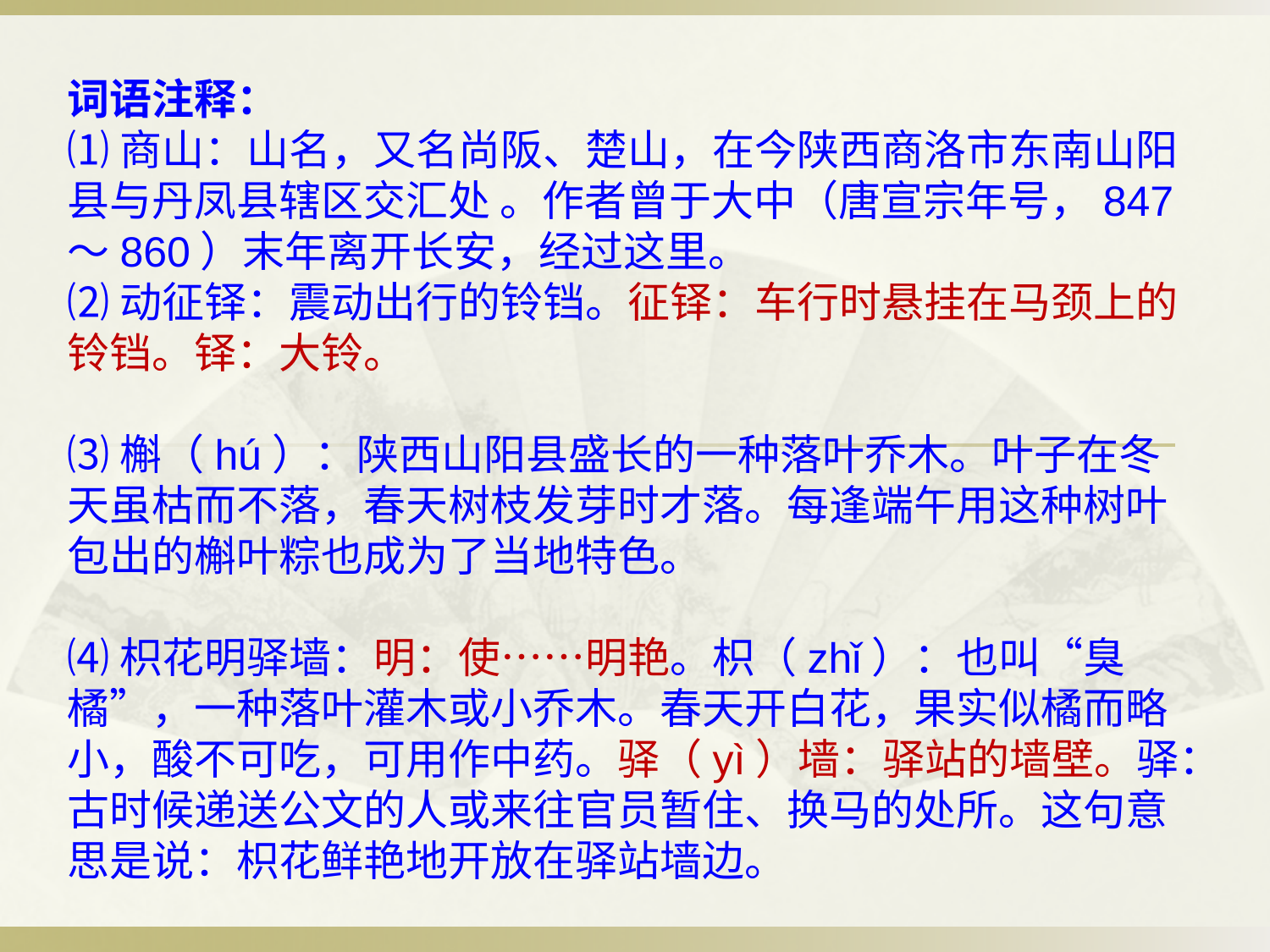

词语注释：
⑴商山：山名，又名尚阪、楚山，在今陕西商洛市东南山阳县与丹凤县辖区交汇处 。作者曾于大中（唐宣宗年号，847～860）末年离开长安，经过这里。
⑵动征铎：震动出行的铃铛。征铎：车行时悬挂在马颈上的铃铛。铎：大铃。

⑶槲（hú）：陕西山阳县盛长的一种落叶乔木。叶子在冬天虽枯而不落，春天树枝发芽时才落。每逢端午用这种树叶包出的槲叶粽也成为了当地特色。

⑷枳花明驿墙：明：使……明艳。枳（zhǐ）：也叫“臭橘”，一种落叶灌木或小乔木。春天开白花，果实似橘而略小，酸不可吃，可用作中药。驿（yì）墙：驿站的墙壁。驿：古时候递送公文的人或来往官员暂住、换马的处所。这句意思是说：枳花鲜艳地开放在驿站墙边。